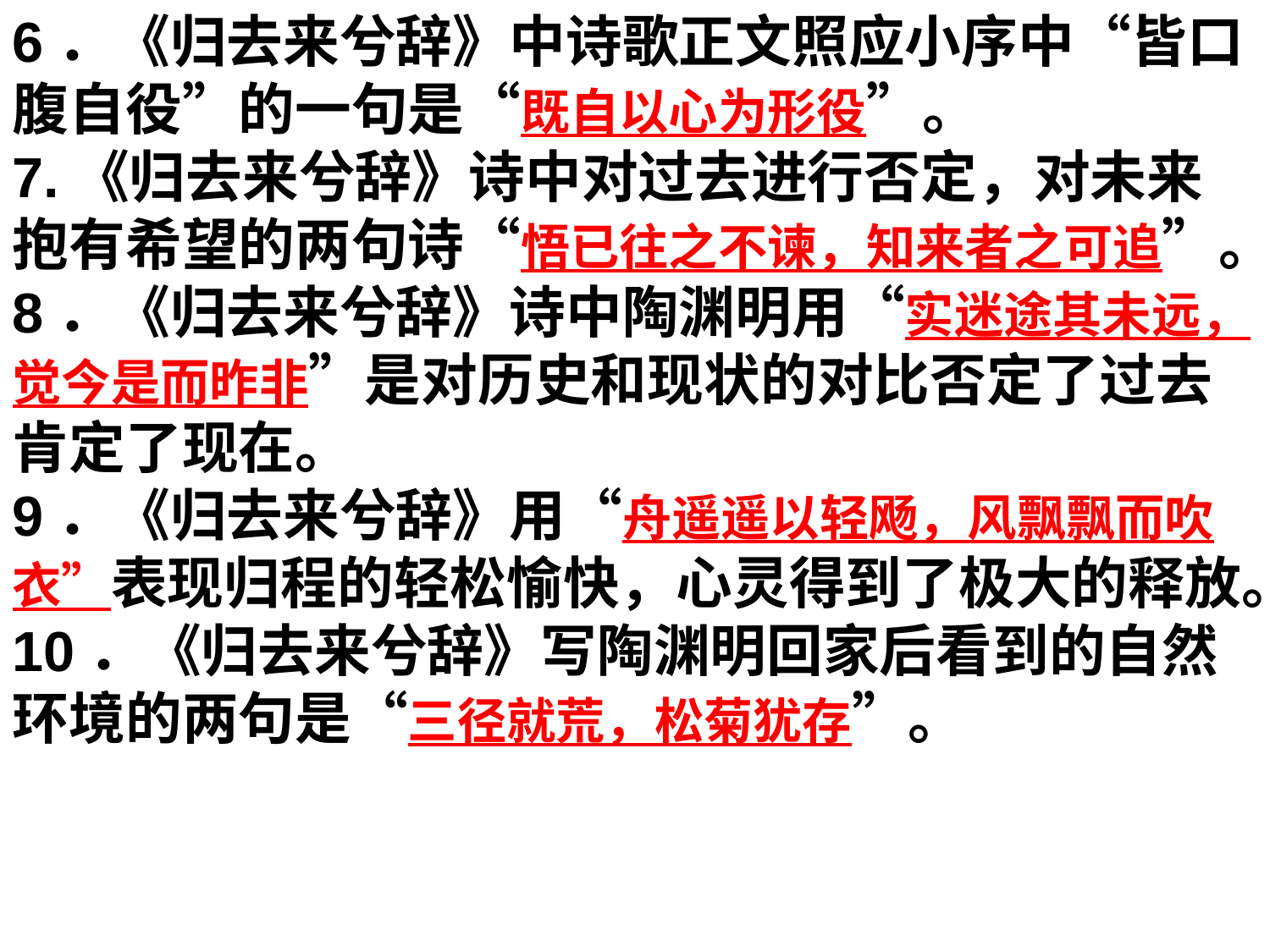

6．《归去来兮辞》中诗歌正文照应小序中“皆口腹自役”的一句是“既自以心为形役”。
7.《归去来兮辞》诗中对过去进行否定，对未来抱有希望的两句诗“悟已往之不谏，知来者之可追”。
8．《归去来兮辞》诗中陶渊明用“实迷途其未远，觉今是而昨非”是对历史和现状的对比否定了过去肯定了现在。
9．《归去来兮辞》用“舟遥遥以轻飏，风飘飘而吹衣”表现归程的轻松愉快，心灵得到了极大的释放。
10．《归去来兮辞》写陶渊明回家后看到的自然环境的两句是“三径就荒，松菊犹存”。